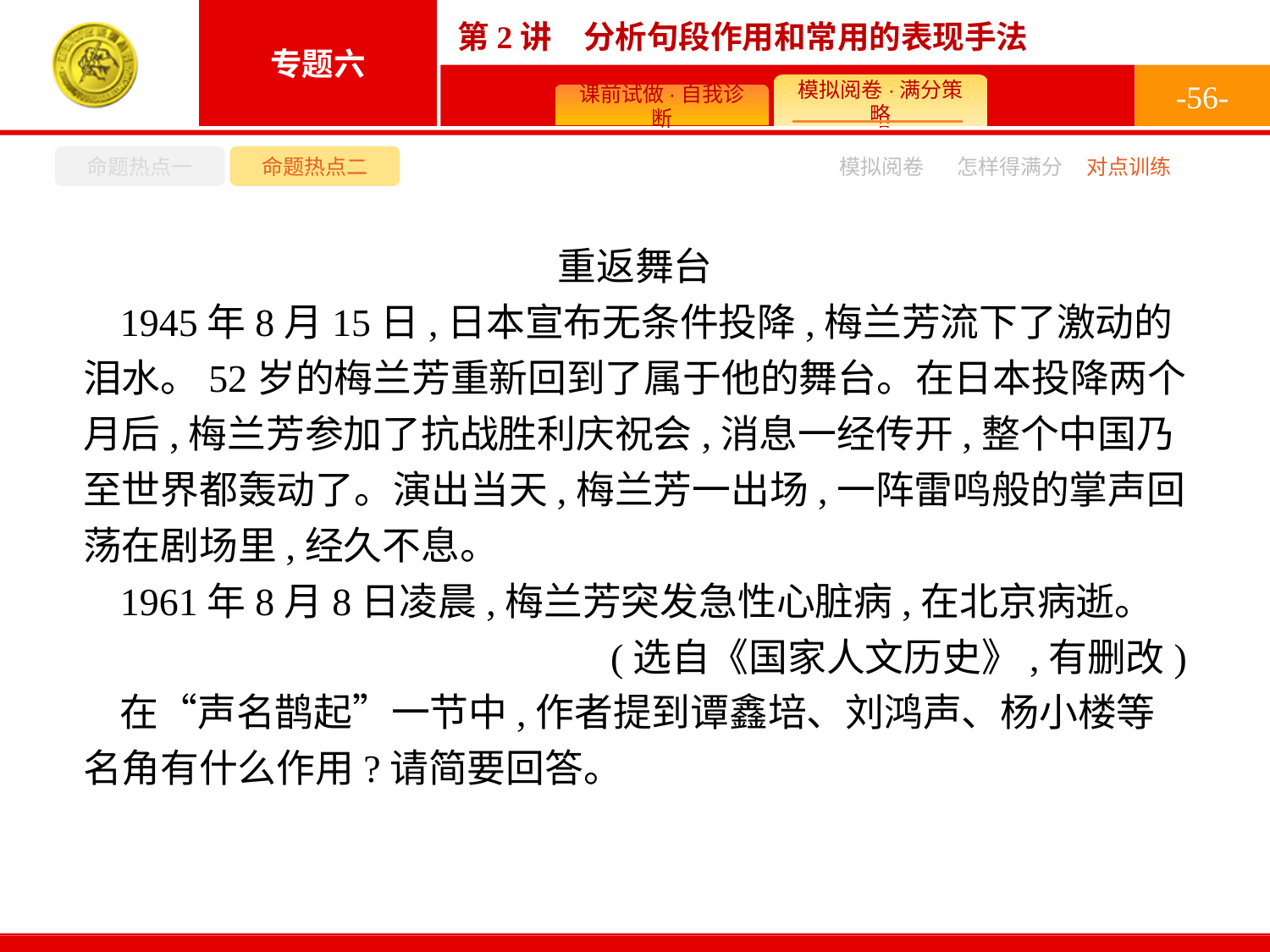

-56-
命题热点一
命题热点二
怎样得满分
模拟阅卷
对点训练
重返舞台
1945年8月15日,日本宣布无条件投降,梅兰芳流下了激动的泪水。52岁的梅兰芳重新回到了属于他的舞台。在日本投降两个月后,梅兰芳参加了抗战胜利庆祝会,消息一经传开,整个中国乃至世界都轰动了。演出当天,梅兰芳一出场,一阵雷鸣般的掌声回荡在剧场里,经久不息。
1961年8月8日凌晨,梅兰芳突发急性心脏病,在北京病逝。
(选自《国家人文历史》,有删改)
在“声名鹊起”一节中,作者提到谭鑫培、刘鸿声、杨小楼等名角有什么作用?请简要回答。